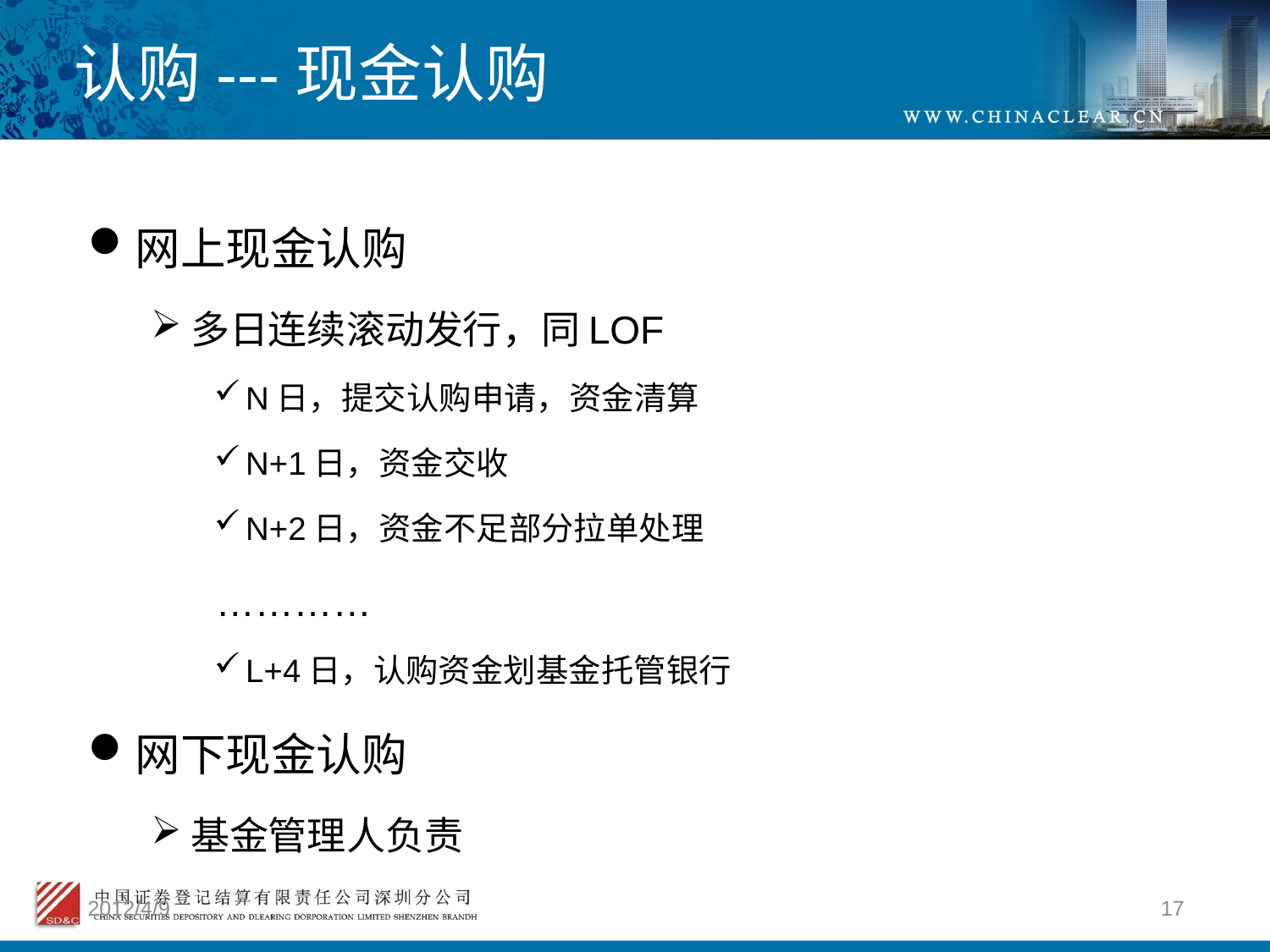

# 认购---现金认购
网上现金认购
多日连续滚动发行，同LOF
N日，提交认购申请，资金清算
N+1日，资金交收
N+2日，资金不足部分拉单处理
      …………
L+4日，认购资金划基金托管银行
网下现金认购
基金管理人负责
2012/4/9
17